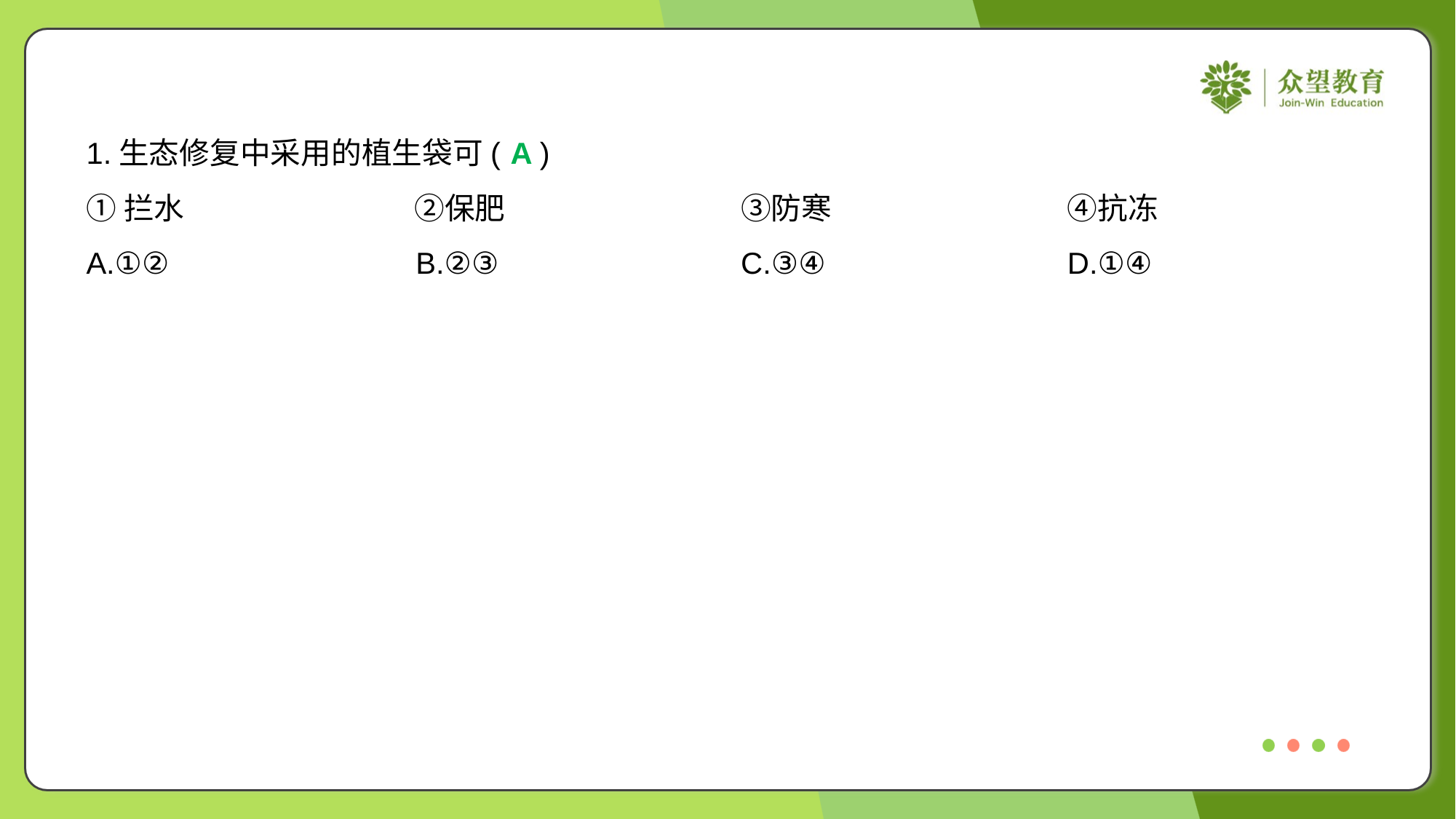

1.生态修复中采用的植生袋可(     )
A
①拦水	②保肥	③防寒	④抗冻
A.①②	B.②③	C.③④	D.①④